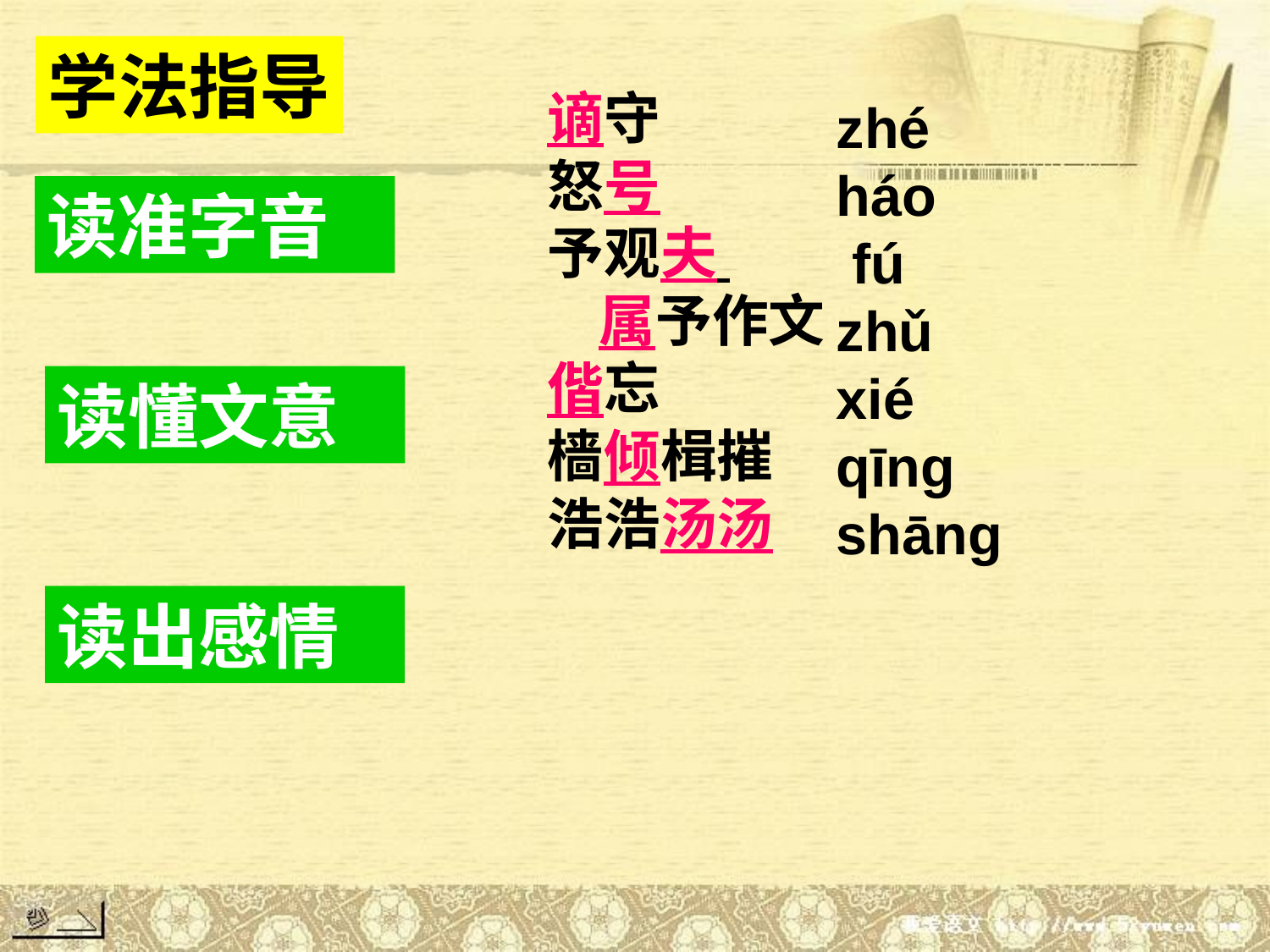

学法指导
谪守
怒号
予观夫                                       属予作文
偕忘
樯倾楫摧
浩浩汤汤

zhé
háo
 fú
zhǔ
xié
qīng
shāng

读准字音
读懂文意
读出感情